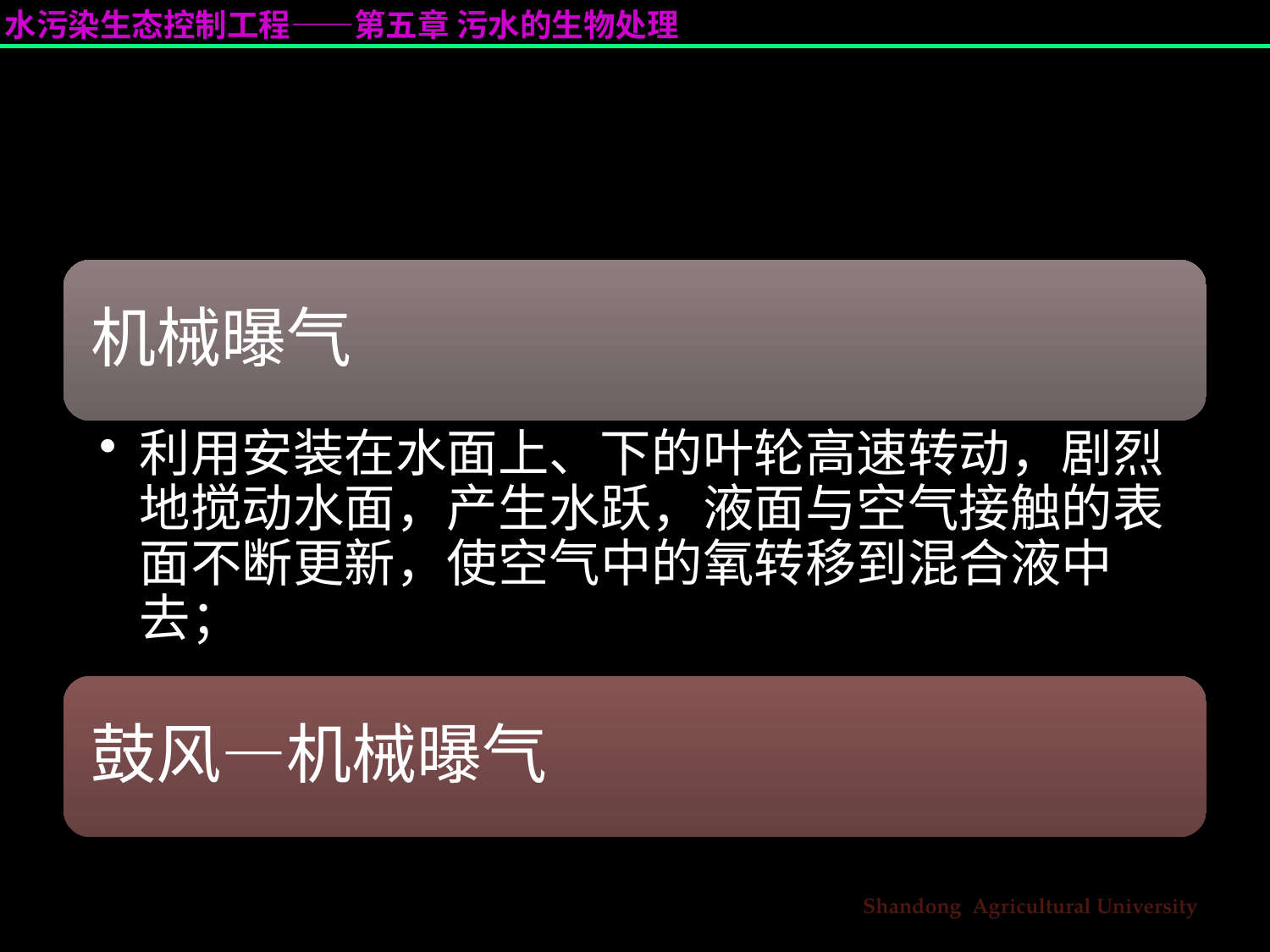

机械曝气
利用安装在水面上、下的叶轮高速转动，剧烈地搅动水面，产生水跃，液面与空气接触的表面不断更新，使空气中的氧转移到混合液中去；
鼓风—机械曝气